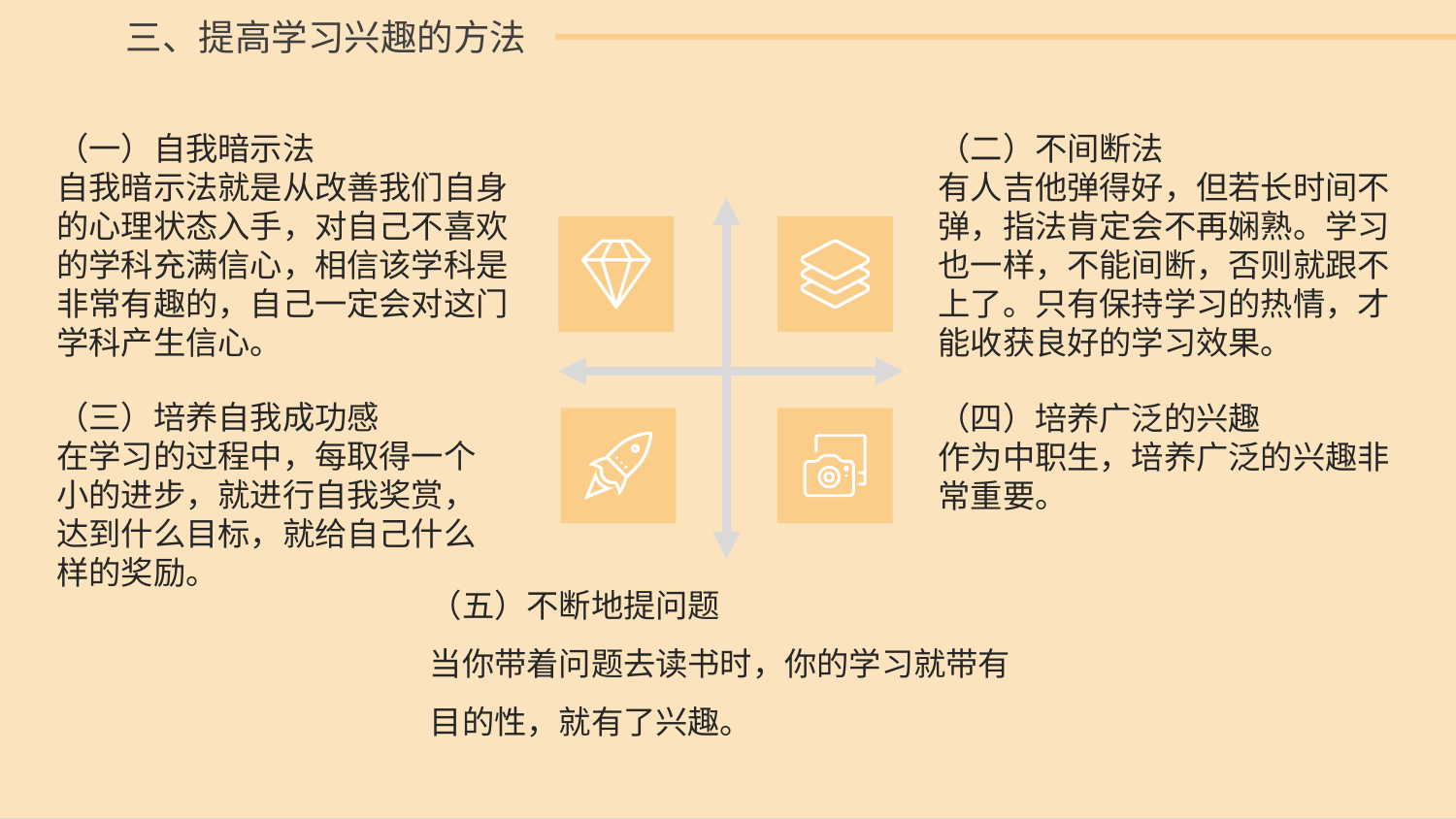

三、提高学习兴趣的方法

（一）自我暗示法
自我暗示法就是从改善我们自身的心理状态入手，对自己不喜欢的学科充满信心，相信该学科是非常有趣的，自己一定会对这门学科产生信心。
（二）不间断法
有人吉他弹得好，但若长时间不弹，指法肯定会不再娴熟。学习也一样，不能间断，否则就跟不上了。只有保持学习的热情，才能收获良好的学习效果。

（四）培养广泛的兴趣
作为中职生，培养广泛的兴趣非常重要。
（三）培养自我成功感
在学习的过程中，每取得一个小的进步，就进行自我奖赏，达到什么目标，就给自己什么样的奖励。

（五）不断地提问题
当你带着问题去读书时，你的学习就带有目的性，就有了兴趣。